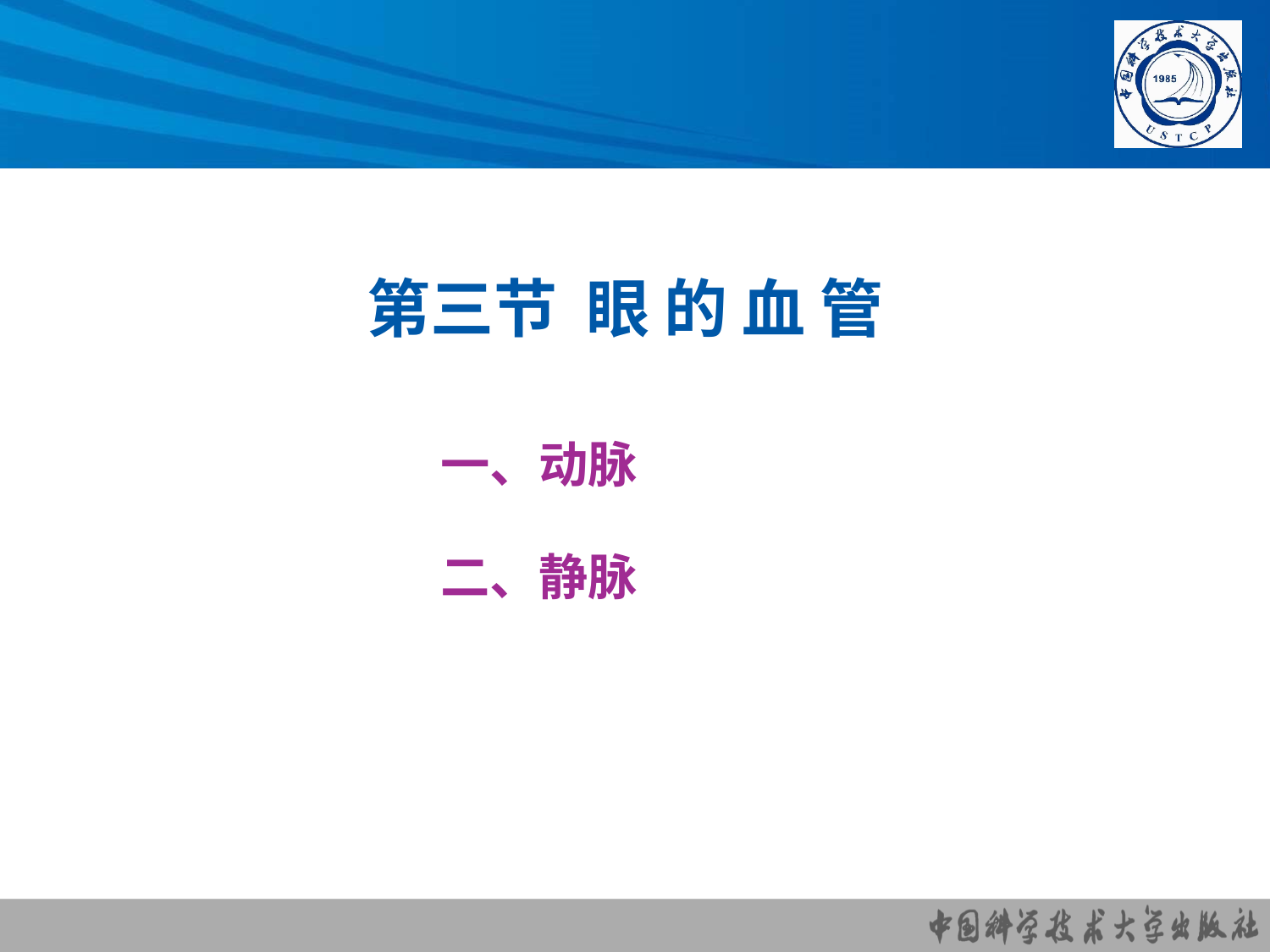

# 第三节  眼 的 血 管
一、动脉
二、静脉